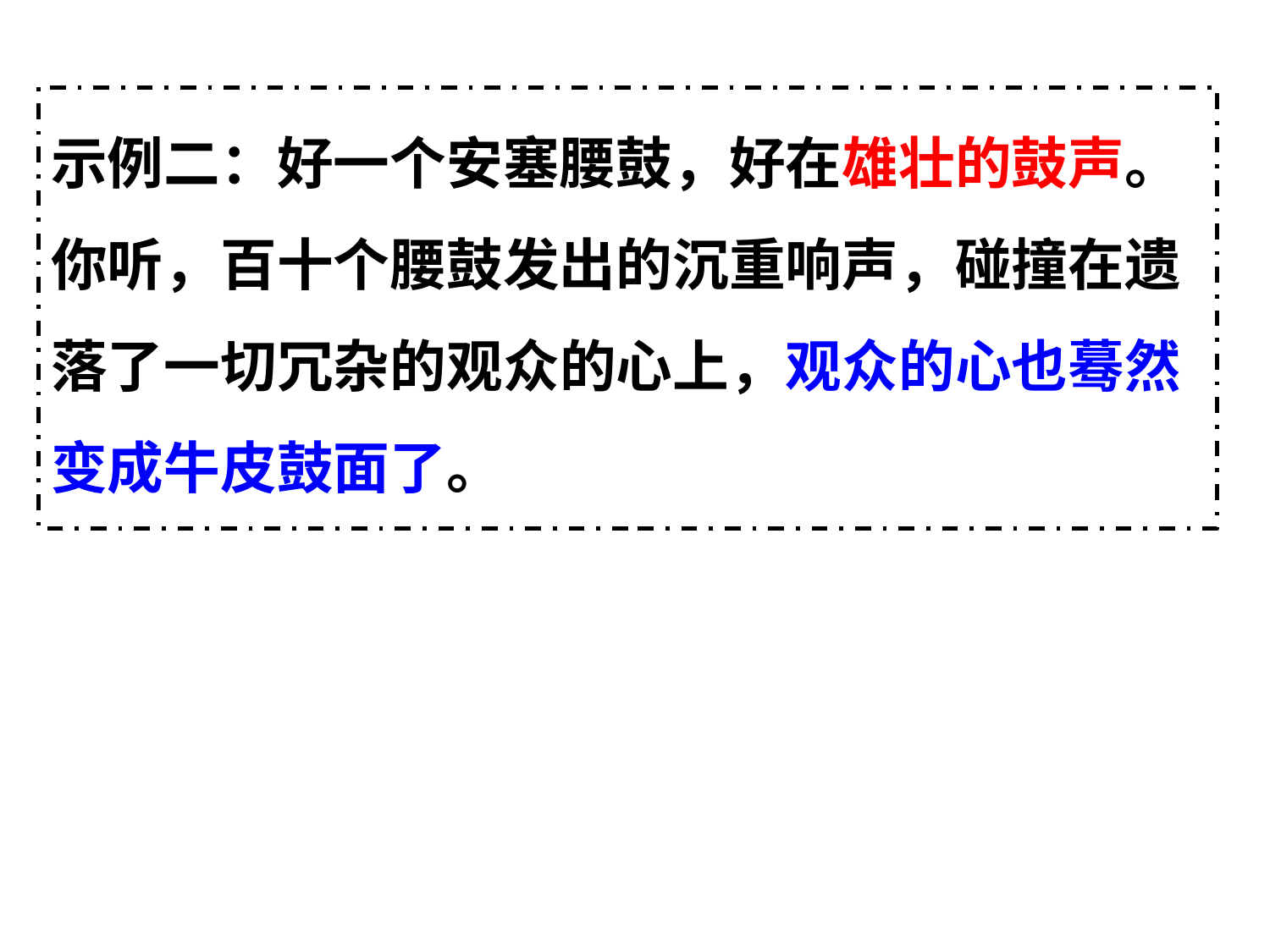

示例二：好一个安塞腰鼓，好在雄壮的鼓声。你听，百十个腰鼓发出的沉重响声，碰撞在遗落了一切冗杂的观众的心上，观众的心也蓦然变成牛皮鼓面了。